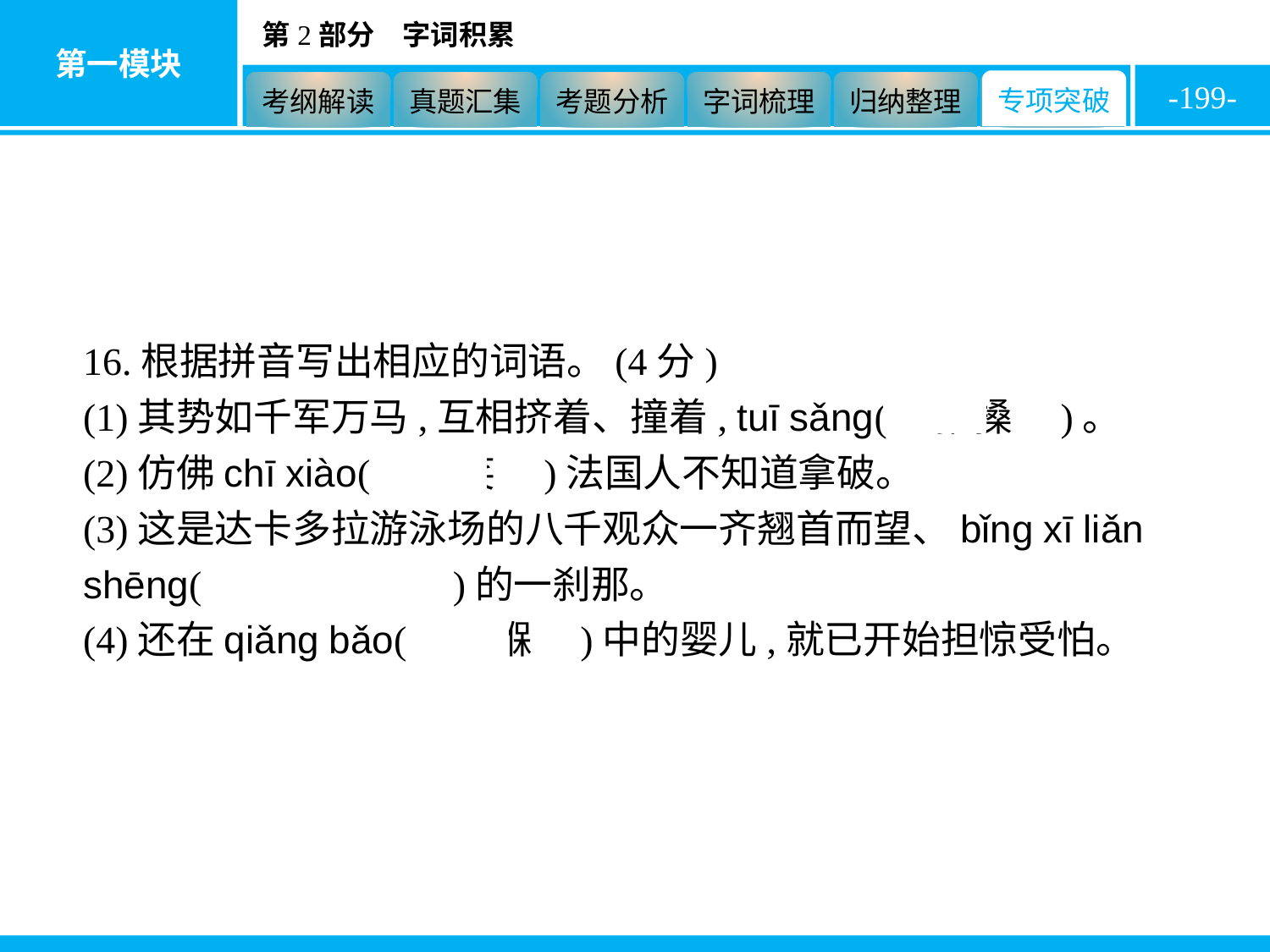

-199-
16.根据拼音写出相应的词语。(4分)
(1)其势如千军万马,互相挤着、撞着, tuī sǎng(　推搡　)。
(2)仿佛chī xiào(　嗤笑　)法国人不知道拿破。
(3)这是达卡多拉游泳场的八千观众一齐翘首而望、bǐng xī liǎn shēng(　屏息敛声　)的一刹那。
(4)还在qiǎng bǎo(　襁褓　)中的婴儿,就已开始担惊受怕。